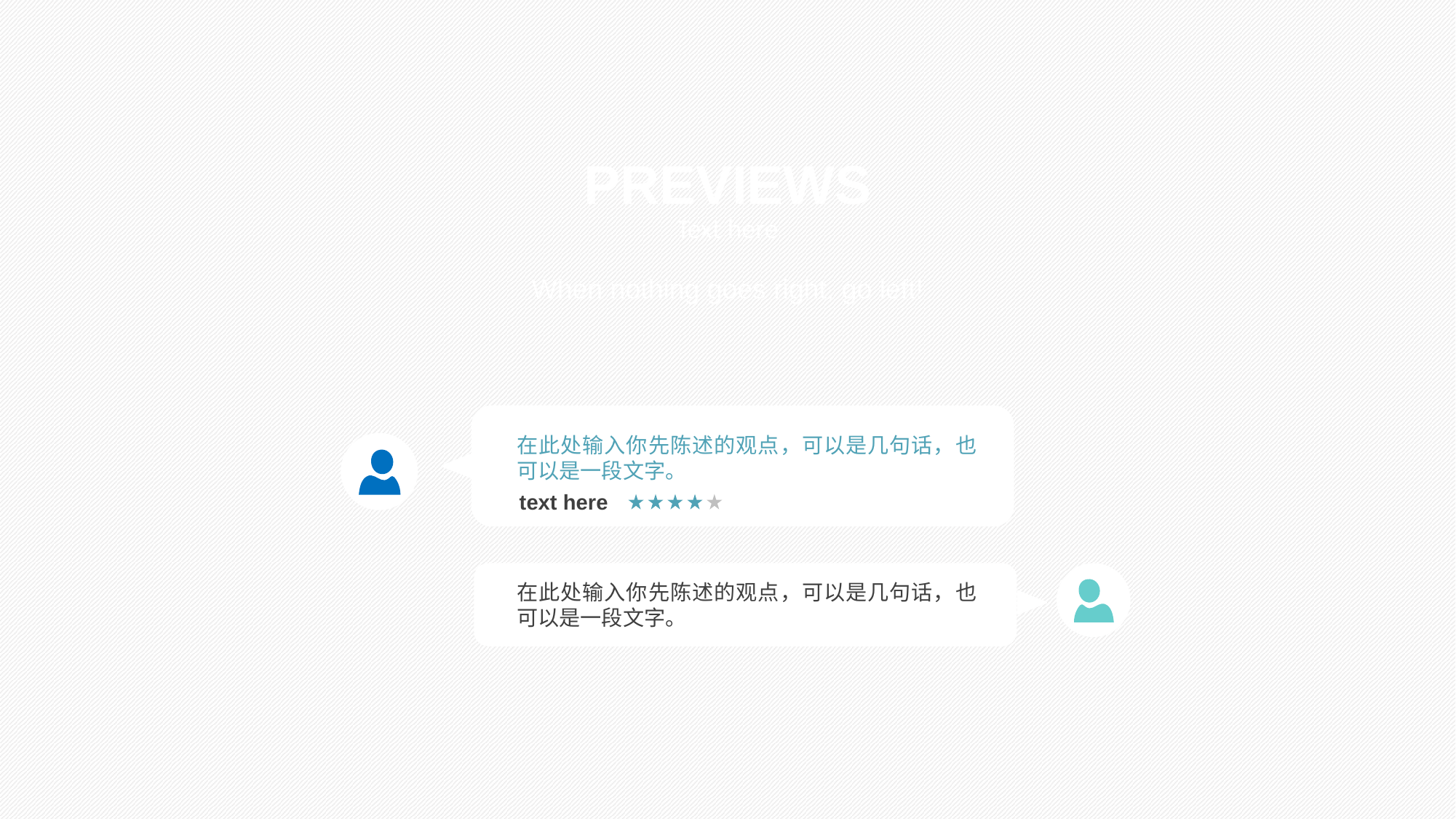

PREVIEWS
Text here
When nothing goes right, go left!

在此处输入你先陈述的观点，可以是几句话，也可以是一段文字。

text here

在此处输入你先陈述的观点，可以是几句话，也可以是一段文字。